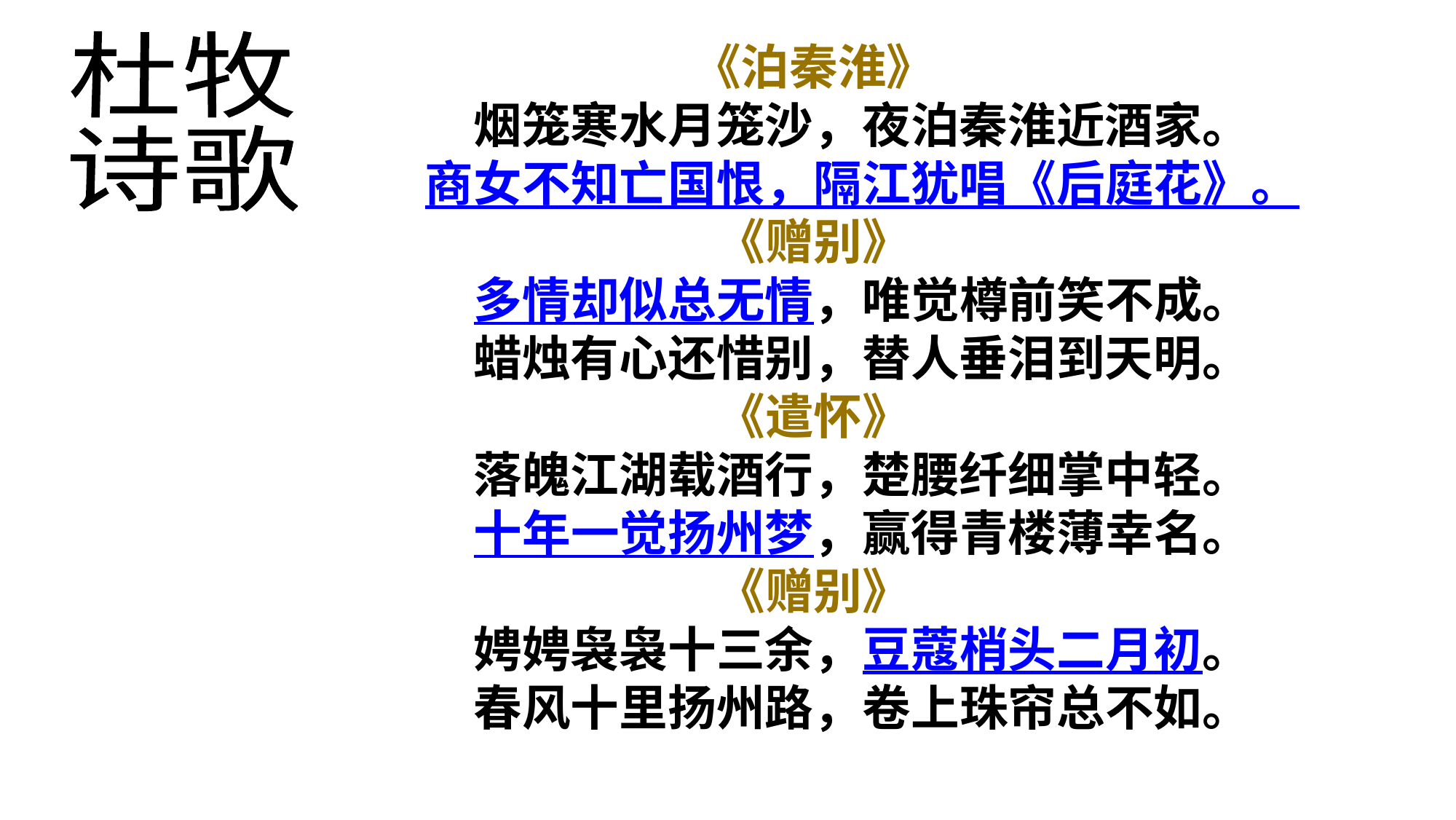

《泊秦淮》
　　烟笼寒水月笼沙，夜泊秦淮近酒家。
　　商女不知亡国恨，隔江犹唱《后庭花》。 《赠别》
　　多情却似总无情，唯觉樽前笑不成。
　　蜡烛有心还惜别，替人垂泪到天明。
《遣怀》
　　落魄江湖载酒行，楚腰纤细掌中轻。
　　十年一觉扬州梦，赢得青楼薄幸名。
《赠别》
　　娉娉袅袅十三余，豆蔻梢头二月初。
　　春风十里扬州路，卷上珠帘总不如。
杜牧
诗歌